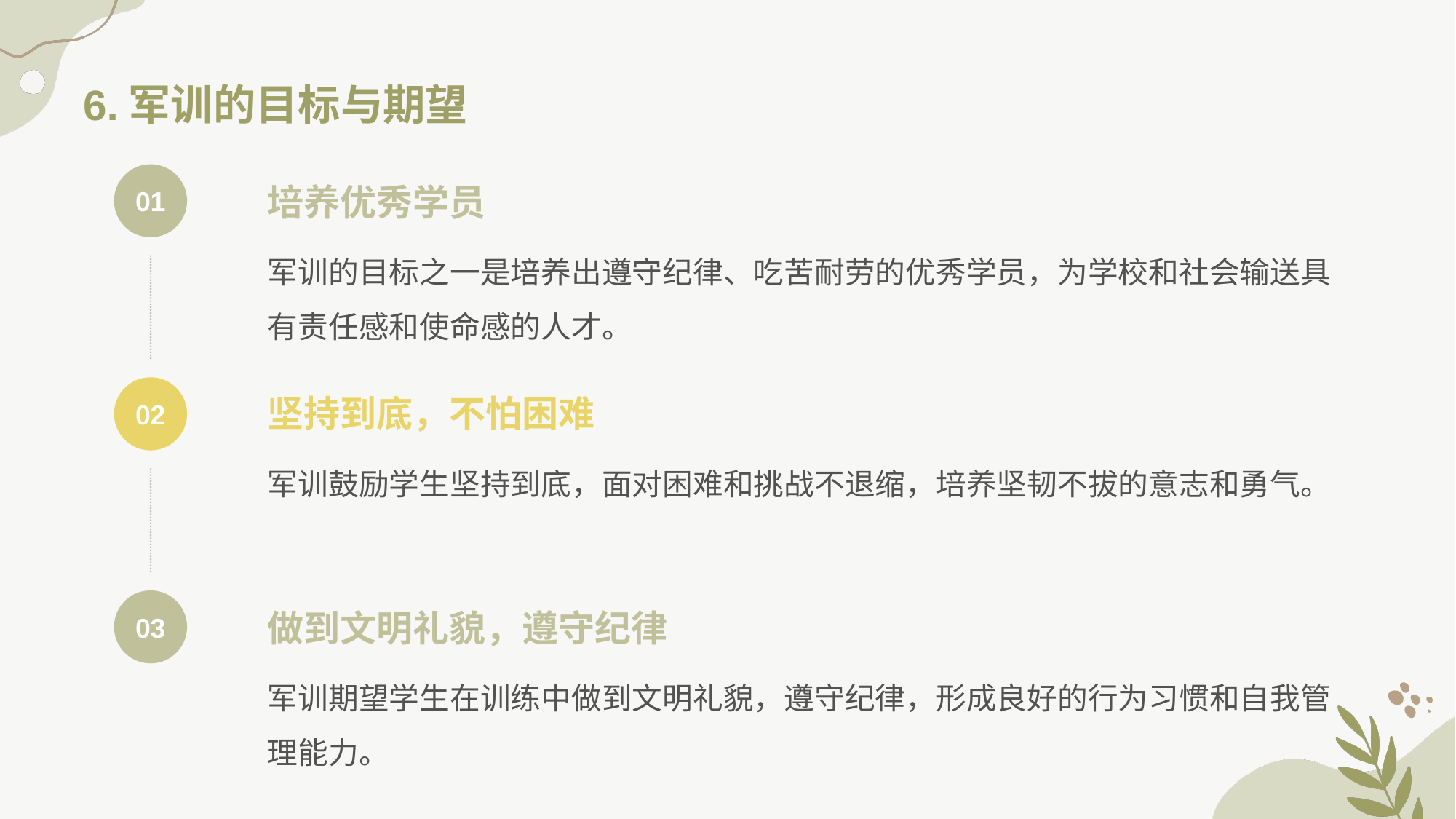

6.军训的目标与期望
01
培养优秀学员
军训的目标之一是培养出遵守纪律、吃苦耐劳的优秀学员，为学校和社会输送具有责任感和使命感的人才。
坚持到底，不怕困难
02
军训鼓励学生坚持到底，面对困难和挑战不退缩，培养坚韧不拔的意志和勇气。
03
做到文明礼貌，遵守纪律
军训期望学生在训练中做到文明礼貌，遵守纪律，形成良好的行为习惯和自我管理能力。